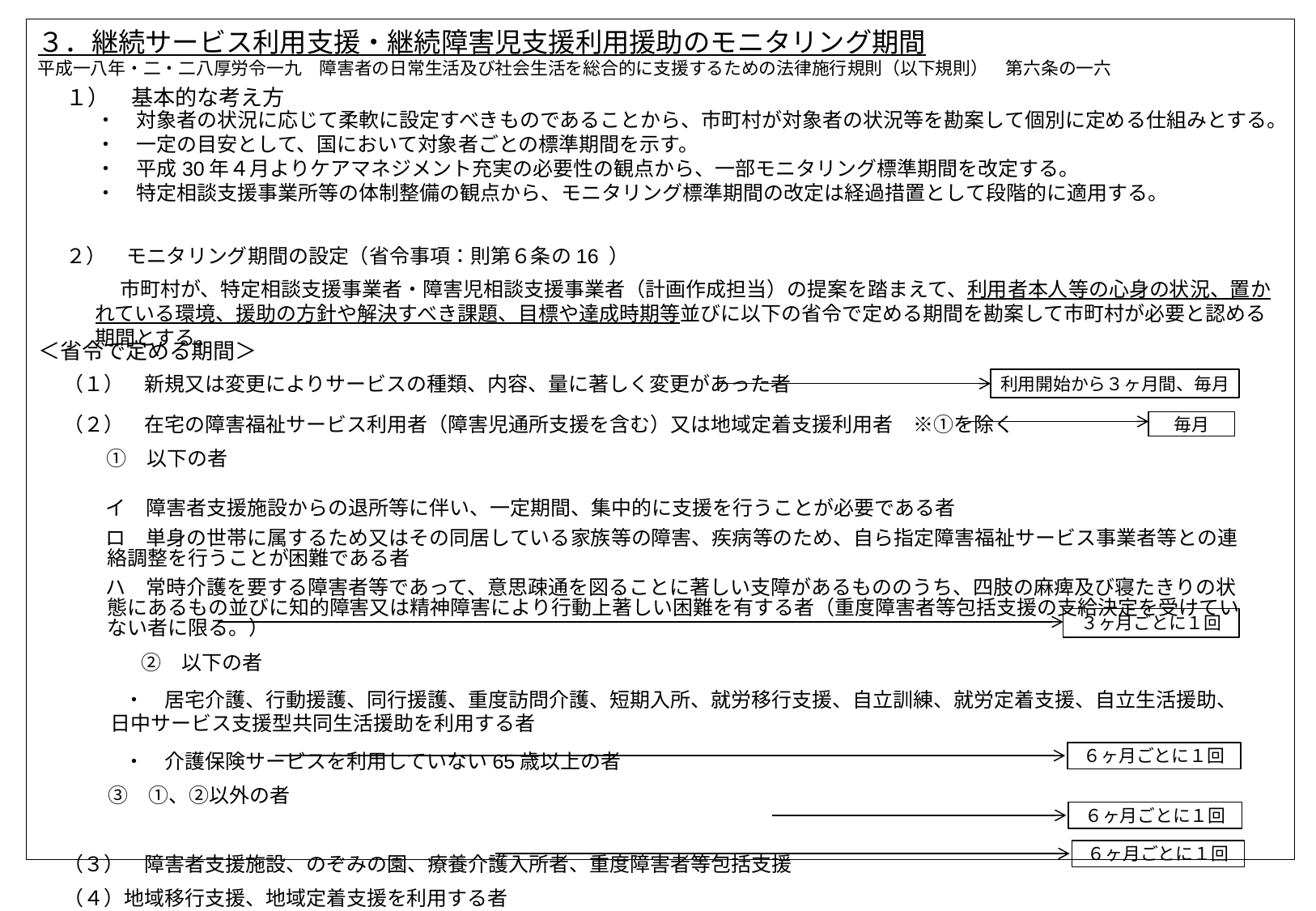

３．継続サービス利用支援・継続障害児支援利用援助のモニタリング期間
平成一八年・二・二八厚労令一九　障害者の日常生活及び社会生活を総合的に支援するための法律施行規則（以下規則）　第六条の一六

１）　基本的な考え方
　・　対象者の状況に応じて柔軟に設定すべきものであることから、市町村が対象者の状況等を勘案して個別に定める仕組みとする。
　・　一定の目安として、国において対象者ごとの標準期間を示す。
　・　平成30年４月よりケアマネジメント充実の必要性の観点から、一部モニタリング標準期間を改定する。
　・　特定相談支援事業所等の体制整備の観点から、モニタリング標準期間の改定は経過措置として段階的に適用する。
２）　モニタリング期間の設定（省令事項：則第６条の16 ）
　 市町村が、特定相談支援事業者・障害児相談支援事業者（計画作成担当）の提案を踏まえて、利用者本人等の心身の状況、置かれている環境、援助の方針や解決すべき課題、目標や達成時期等並びに以下の省令で定める期間を勘案して市町村が必要と認める期間とする。

＜省令で定める期間＞
（１）　新規又は変更によりサービスの種類、内容、量に著しく変更があった者

（２）　在宅の障害福祉サービス利用者（障害児通所支援を含む）又は地域定着支援利用者　※①を除く
    　①　以下の者
 イ　障害者支援施設からの退所等に伴い、一定期間、集中的に支援を行うことが必要である者
 ロ　単身の世帯に属するため又はその同居している家族等の障害、疾病等のため、自ら指定障害福祉サービス事業者等との連絡調整を行うことが困難である者
 ハ　常時介護を要する障害者等であって、意思疎通を図ることに著しい支障があるもののうち、四肢の麻痺及び寝たきりの状態にあるもの並びに知的障害又は精神障害により行動上著しい困難を有する者（重度障害者等包括支援の支給決定を受けていない者に限る。）
　　 ②　以下の者
　　　・　居宅介護、行動援護、同行援護、重度訪問介護、短期入所、就労移行支援、自立訓練、就労定着支援、自立生活援助、日中サービス支援型共同生活援助を利用する者
　　　・　介護保険サービスを利用していない65歳以上の者
　　 ③　①、②以外の者

（３）　障害者支援施設、のぞみの園、療養介護入所者、重度障害者等包括支援
（４）地域移行支援、地域定着支援を利用する者
利用開始から３ヶ月間、毎月
毎月
３ヶ月ごとに１回
６ヶ月ごとに１回
６ヶ月ごとに１回
６ヶ月ごとに１回